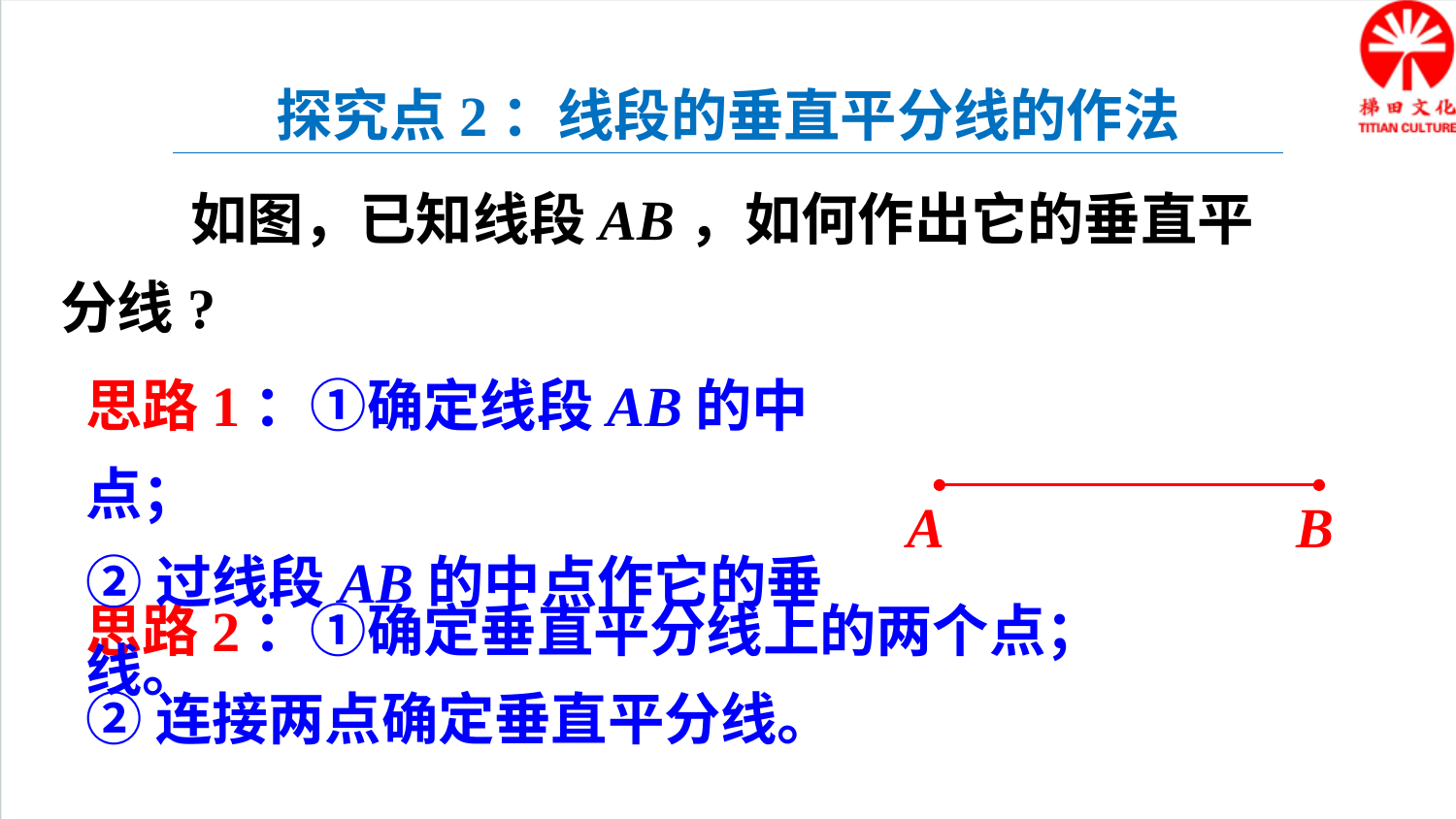

探究点2：线段的垂直平分线的作法
         如图，已知线段AB，如何作出它的垂直平分线?
思路1：①确定线段AB的中点；
②过线段AB的中点作它的垂线。
A
B
思路2：①确定垂直平分线上的两个点；
②连接两点确定垂直平分线。